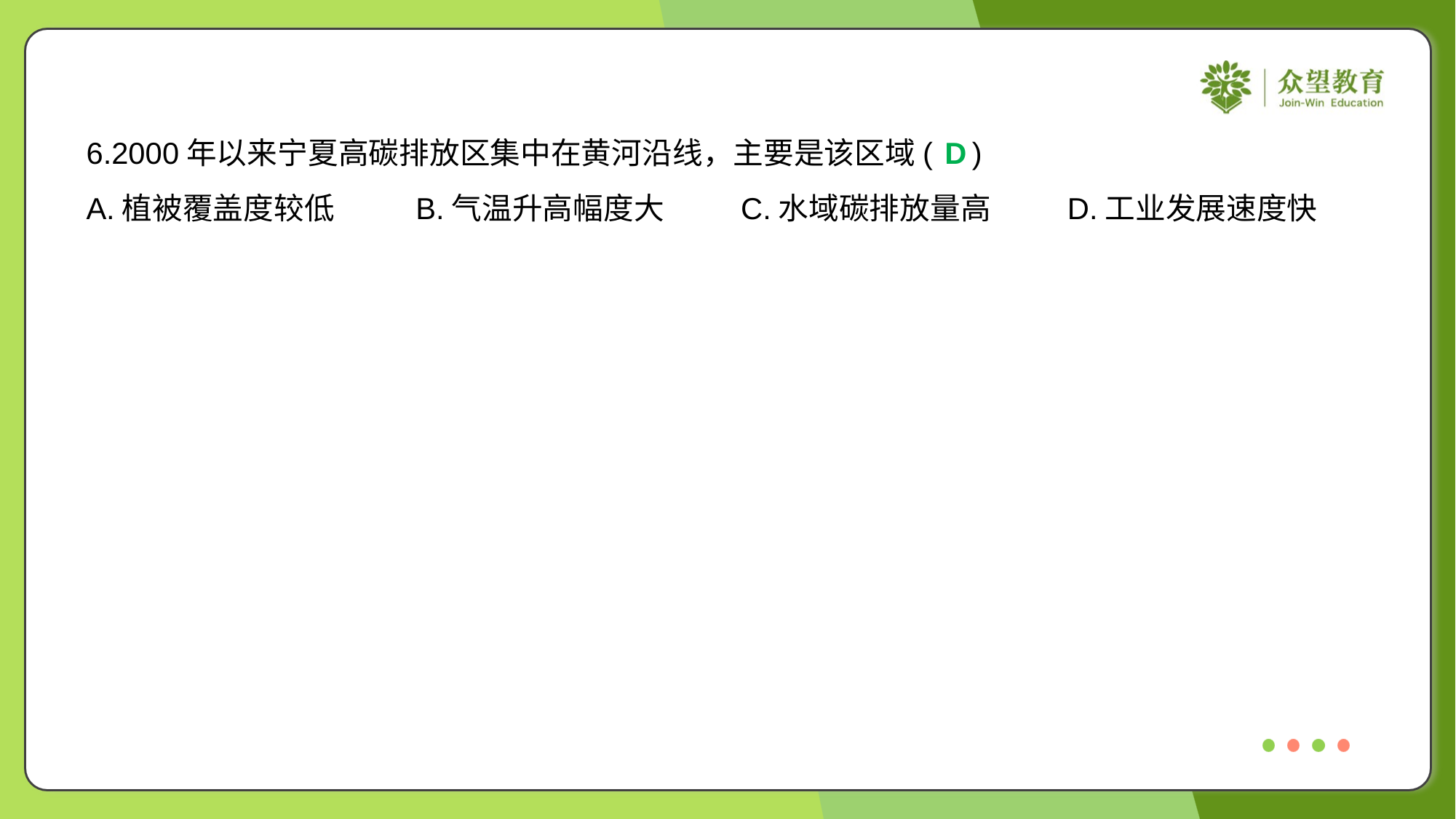

6.2000年以来宁夏高碳排放区集中在黄河沿线，主要是该区域(     )
D
A.植被覆盖度较低	B.气温升高幅度大	C.水域碳排放量高	D.工业发展速度快